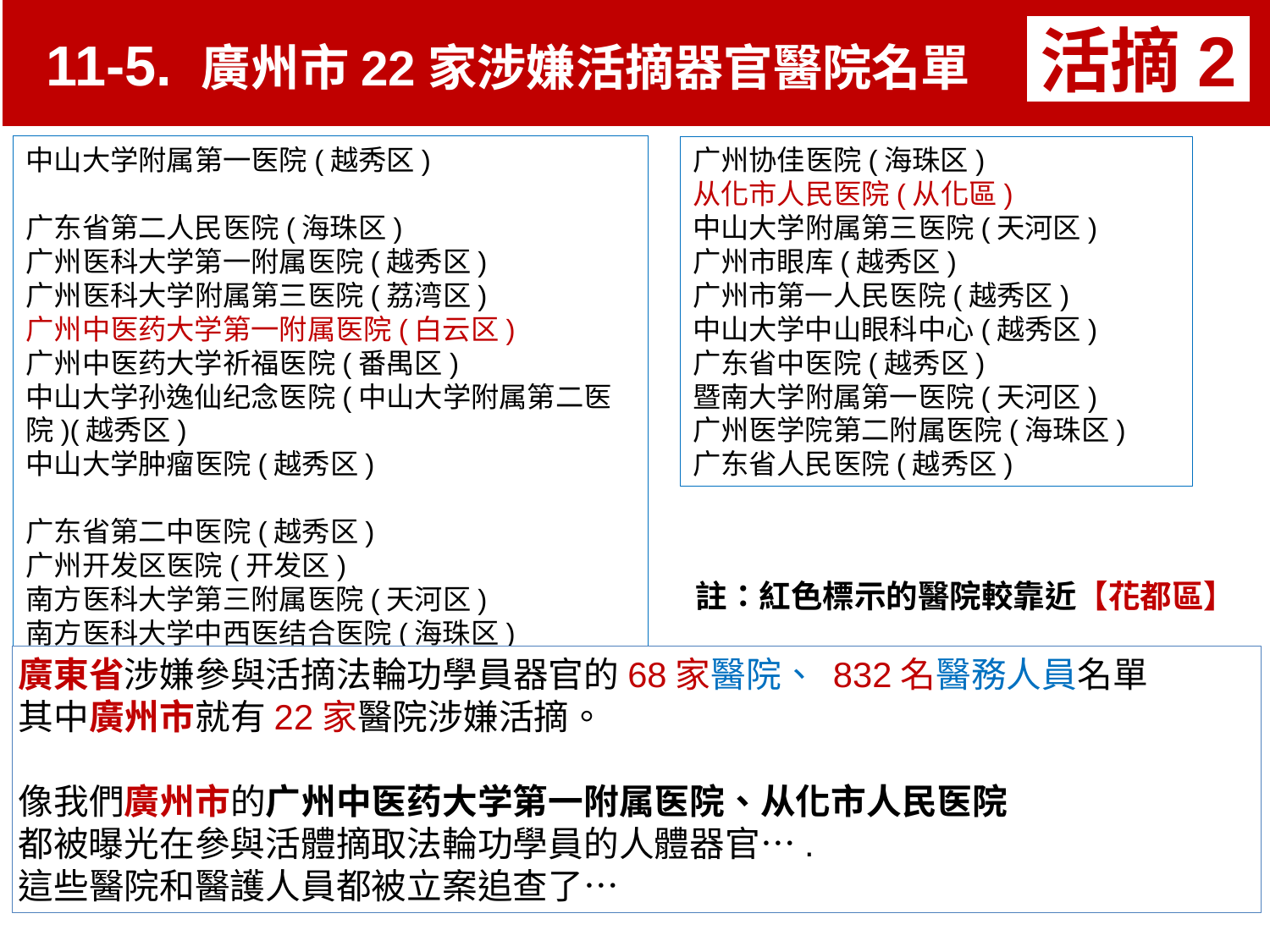

11-5. 廣州市22家涉嫌活摘器官醫院名單
活摘2
中山大学附属第一医院(越秀区)
广东省第二人民医院(海珠区)
广州医科大学第一附属医院(越秀区)
广州医科大学附属第三医院(荔湾区)
广州中医药大学第一附属医院(白云区)
广州中医药大学祈福医院(番禺区)
中山大学孙逸仙纪念医院(中山大学附属第二医院)(越秀区)
中山大学肿瘤医院(越秀区)
广东省第二中医院(越秀区)
广州开发区医院(开发区)
南方医科大学第三附属医院(天河区)
南方医科大学中西医结合医院(海珠区)
广州协佳医院(海珠区)
从化市人民医院(从化區)
中山大学附属第三医院(天河区)
广州市眼库(越秀区)
广州市第一人民医院(越秀区)
中山大学中山眼科中心(越秀区)
广东省中医院(越秀区)
暨南大学附属第一医院(天河区)
广州医学院第二附属医院(海珠区)
广东省人民医院(越秀区)
註：紅色標示的醫院較靠近【花都區】
廣東省涉嫌參與活摘法輪功學員器官的68家醫院、 832名醫務人員名單
其中廣州市就有22家醫院涉嫌活摘。

像我們廣州市的广州中医药大学第一附属医院、从化市人民医院
都被曝光在參與活體摘取法輪功學員的人體器官….
這些醫院和醫護人員都被立案追查了…